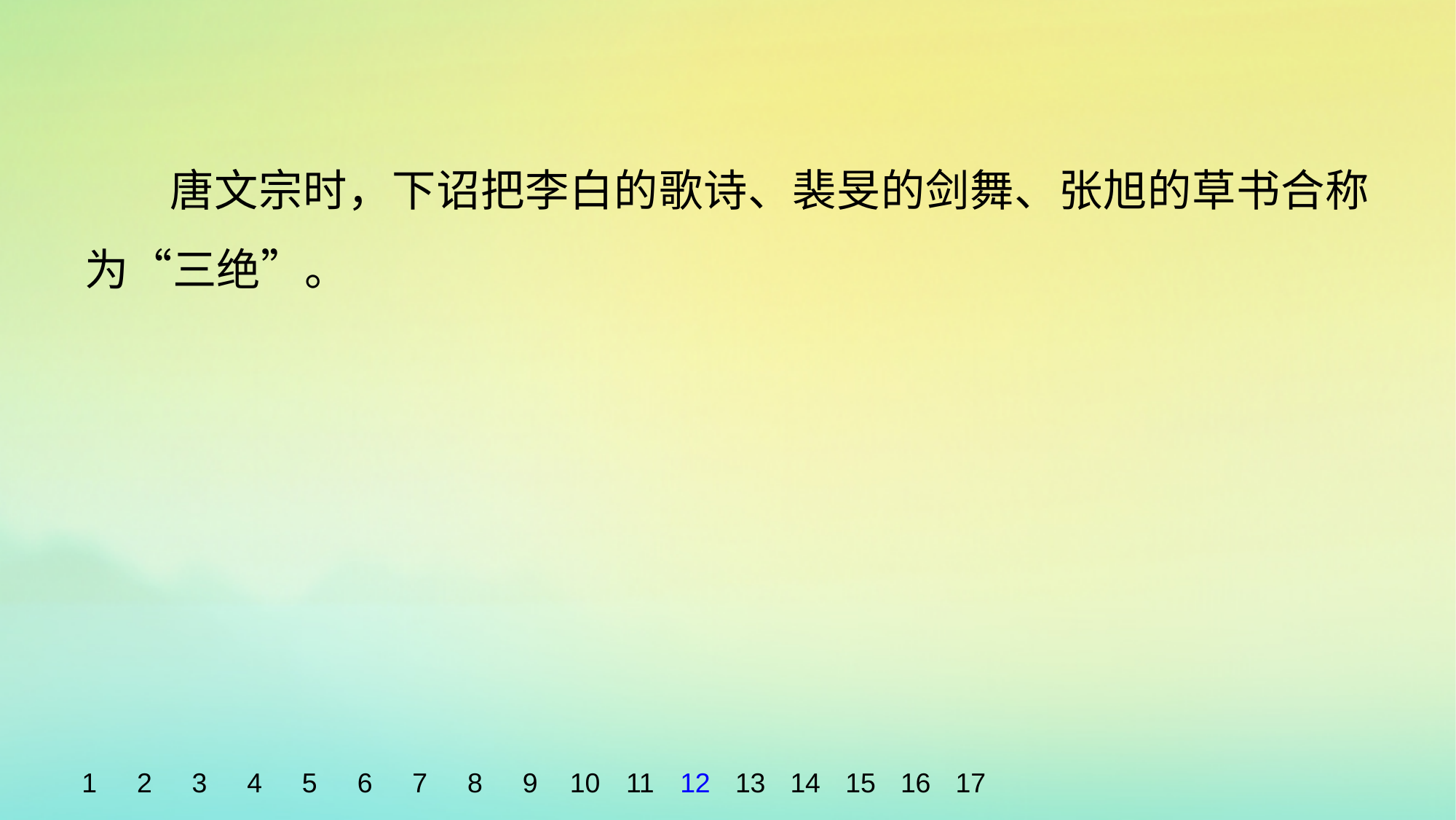

唐文宗时，下诏把李白的歌诗、裴旻的剑舞、张旭的草书合称为“三绝”。
1
2
3
4
5
6
7
8
9
10
11
12
13
14
15
16
17